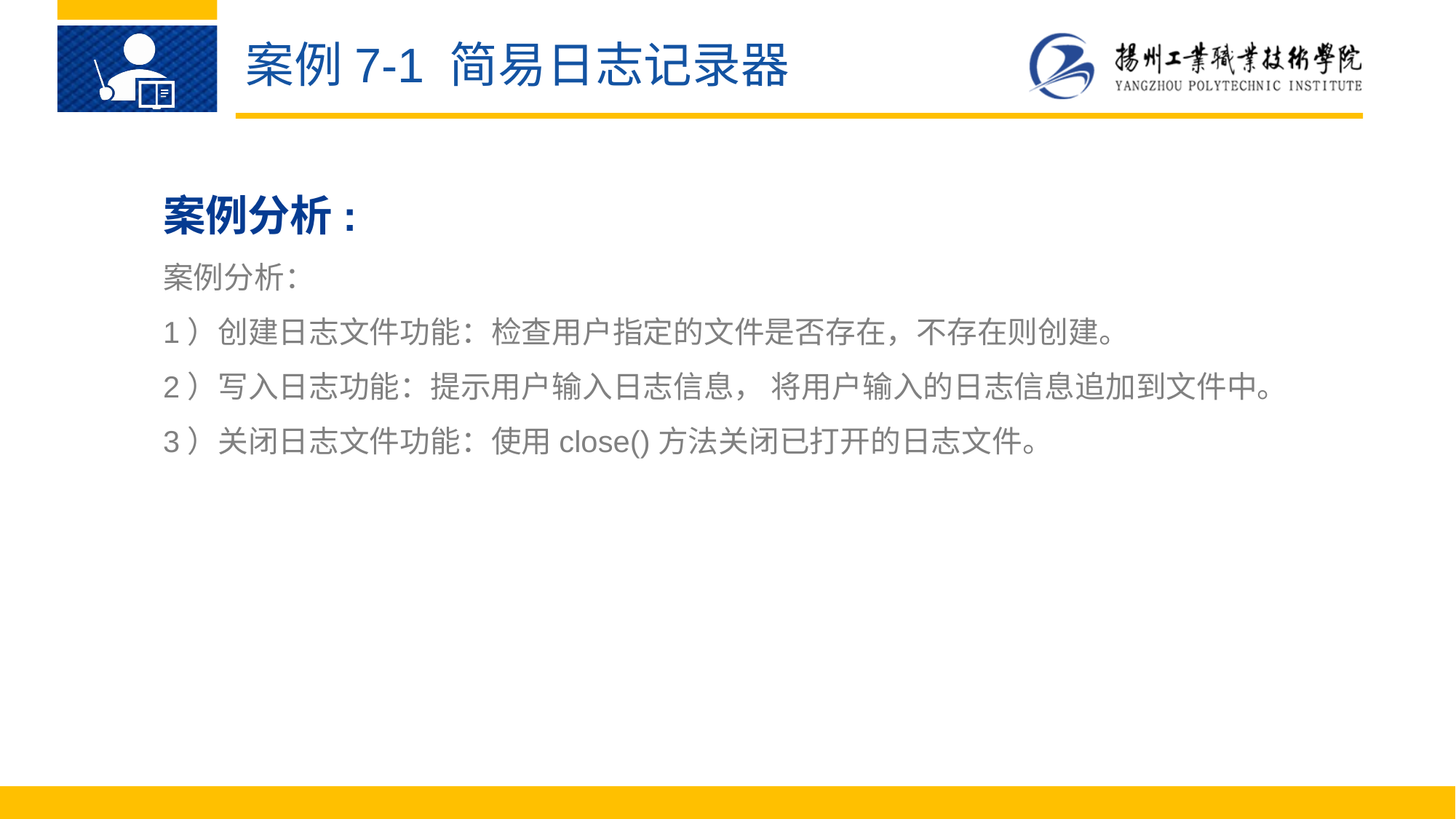

案例7-1 简易日志记录器
案例分析:
案例分析：
1）创建日志文件功能：检查用户指定的文件是否存在，不存在则创建。
2）写入日志功能：提示用户输入日志信息， 将用户输入的日志信息追加到文件中。
3）关闭日志文件功能：使用close()方法关闭已打开的日志文件。